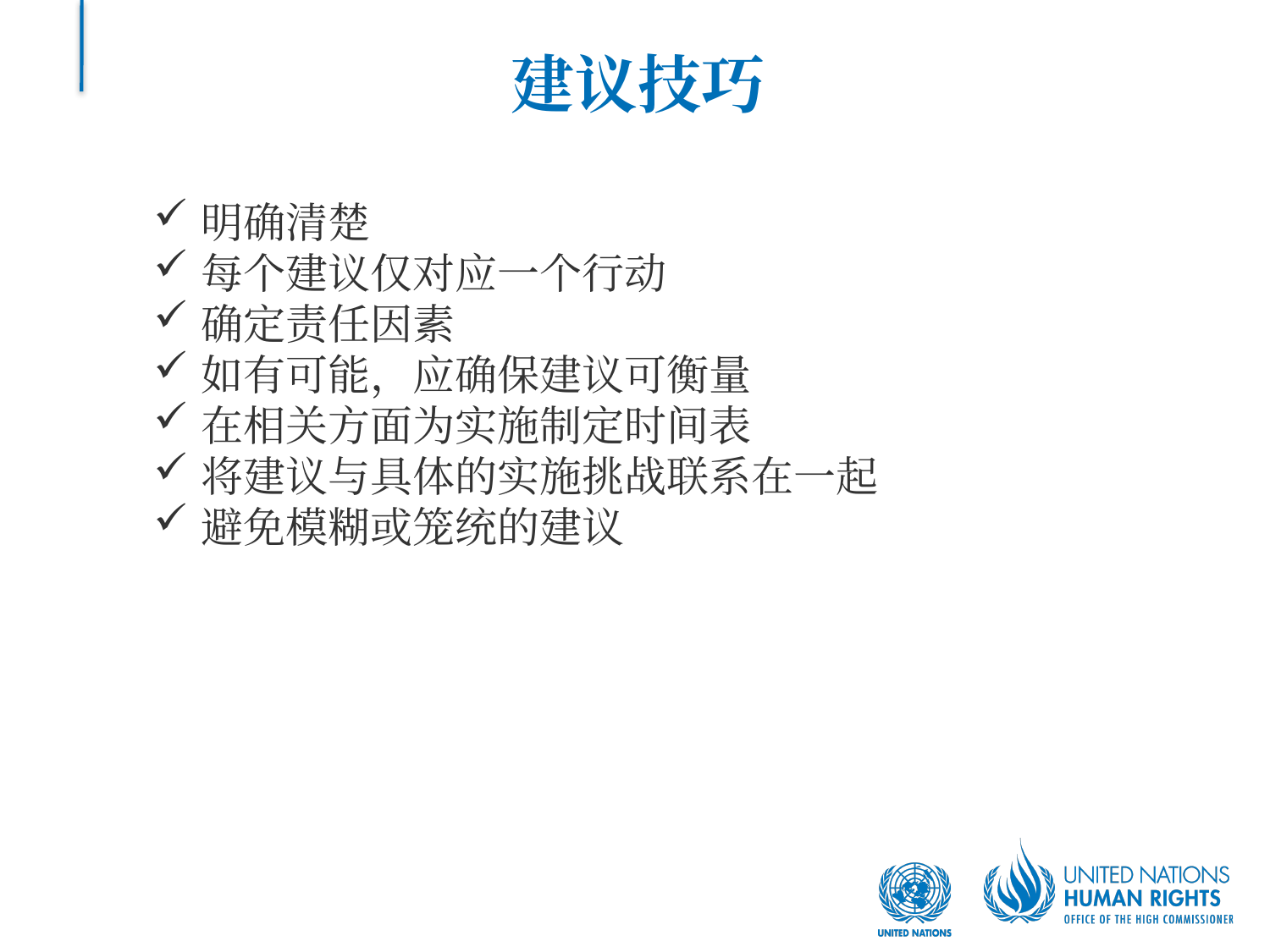

# 建议技巧
明确清楚
每个建议仅对应一个行动
确定责任因素
如有可能，应确保建议可衡量
在相关方面为实施制定时间表
将建议与具体的实施挑战联系在一起
避免模糊或笼统的建议